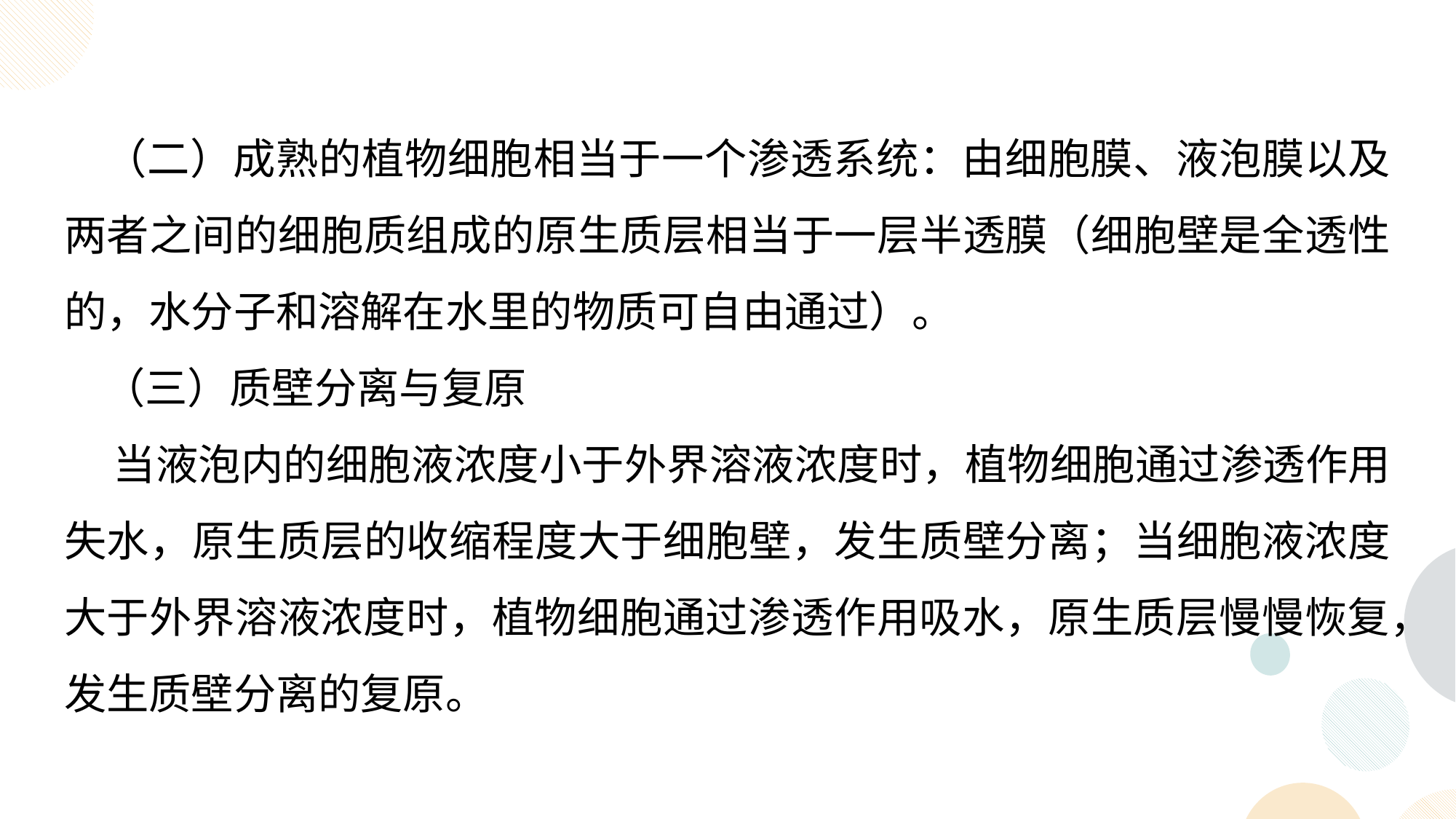

（二）成熟的植物细胞相当于一个渗透系统：由细胞膜、液泡膜以及两者之间的细胞质组成的原生质层相当于一层半透膜（细胞壁是全透性的，水分子和溶解在水里的物质可自由通过）。
   （三）质壁分离与复原
    当液泡内的细胞液浓度小于外界溶液浓度时，植物细胞通过渗透作用失水，原生质层的收缩程度大于细胞壁，发生质壁分离；当细胞液浓度大于外界溶液浓度时，植物细胞通过渗透作用吸水，原生质层慢慢恢复，发生质壁分离的复原。